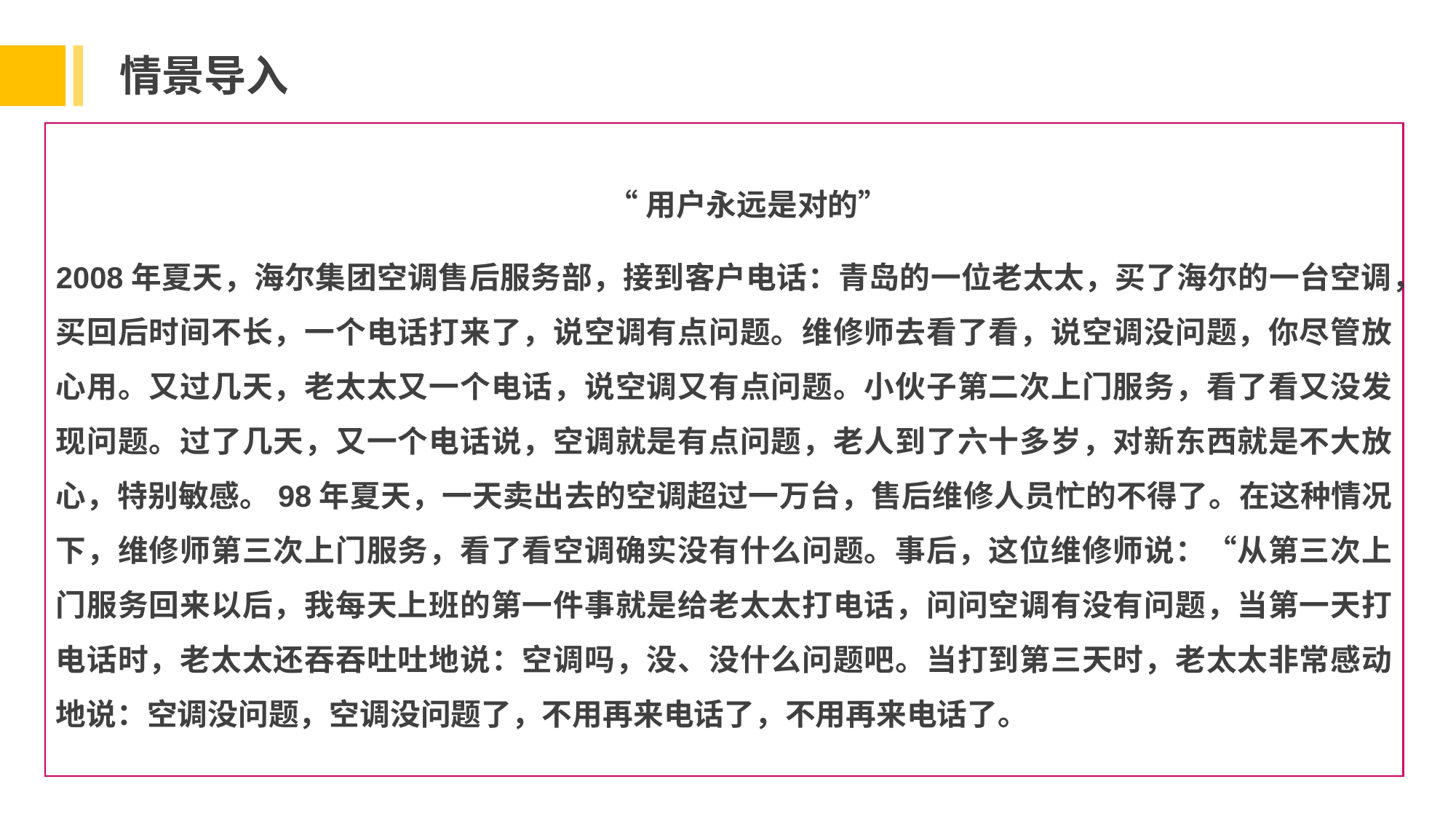

情景导入

       “用户永远是对的”
2008年夏天，海尔集团空调售后服务部，接到客户电话：青岛的一位老太太，买了海尔的一台空调，买回后时间不长，一个电话打来了，说空调有点问题。维修师去看了看，说空调没问题，你尽管放心用。又过几天，老太太又一个电话，说空调又有点问题。小伙子第二次上门服务，看了看又没发现问题。过了几天，又一个电话说，空调就是有点问题，老人到了六十多岁，对新东西就是不大放心，特别敏感。98年夏天，一天卖出去的空调超过一万台，售后维修人员忙的不得了。在这种情况下，维修师第三次上门服务，看了看空调确实没有什么问题。事后，这位维修师说：“从第三次上门服务回来以后，我每天上班的第一件事就是给老太太打电话，问问空调有没有问题，当第一天打电话时，老太太还吞吞吐吐地说：空调吗，没、没什么问题吧。当打到第三天时，老太太非常感动地说：空调没问题，空调没问题了，不用再来电话了，不用再来电话了。